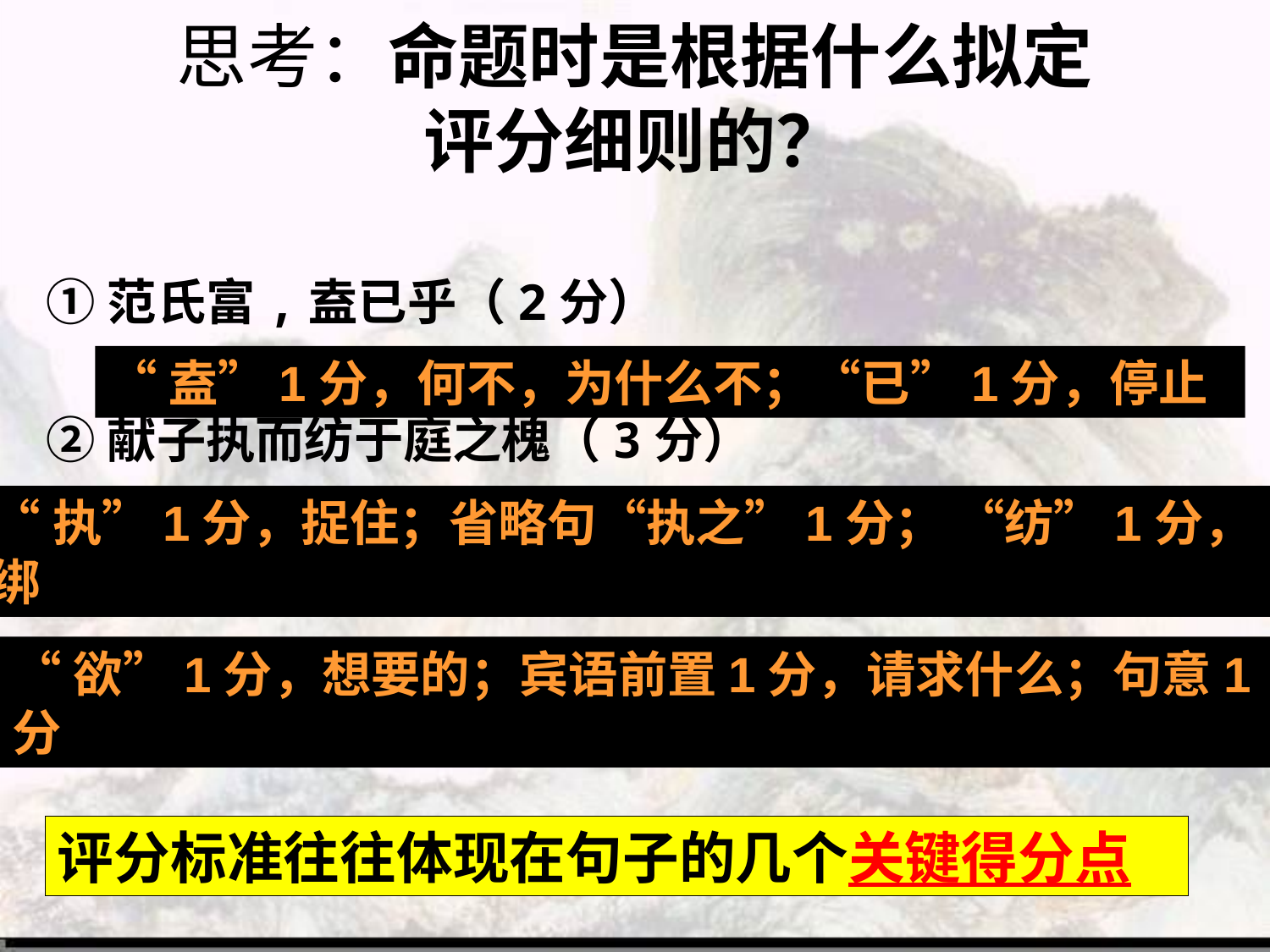

思考：命题时是根据什么拟定
评分细则的？
   ①范氏富,盍已乎（2分）

   ②献子执而纺于庭之槐（3分）

  ③欲而得之，又何请焉（3分）
“盍”1分，何不，为什么不；“已”1分，停止
“执”1分，捉住；省略句“执之”1分； “纺”1分，绑
“欲”1分，想要的；宾语前置1分，请求什么；句意1分
评分标准往往体现在句子的几个关键得分点